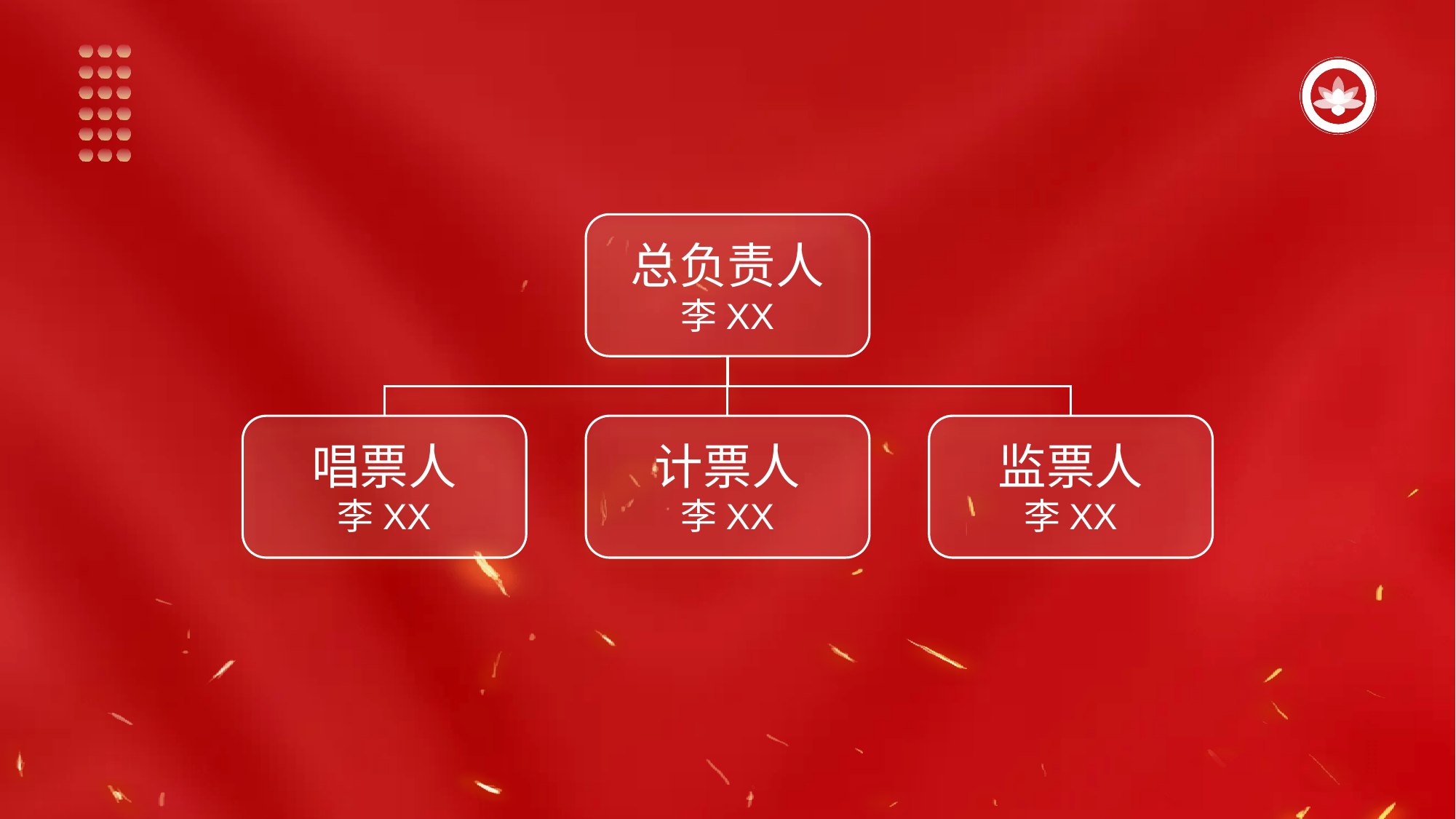

总负责人
李XX
唱票人
李XX
计票人
李XX
监票人
李XX